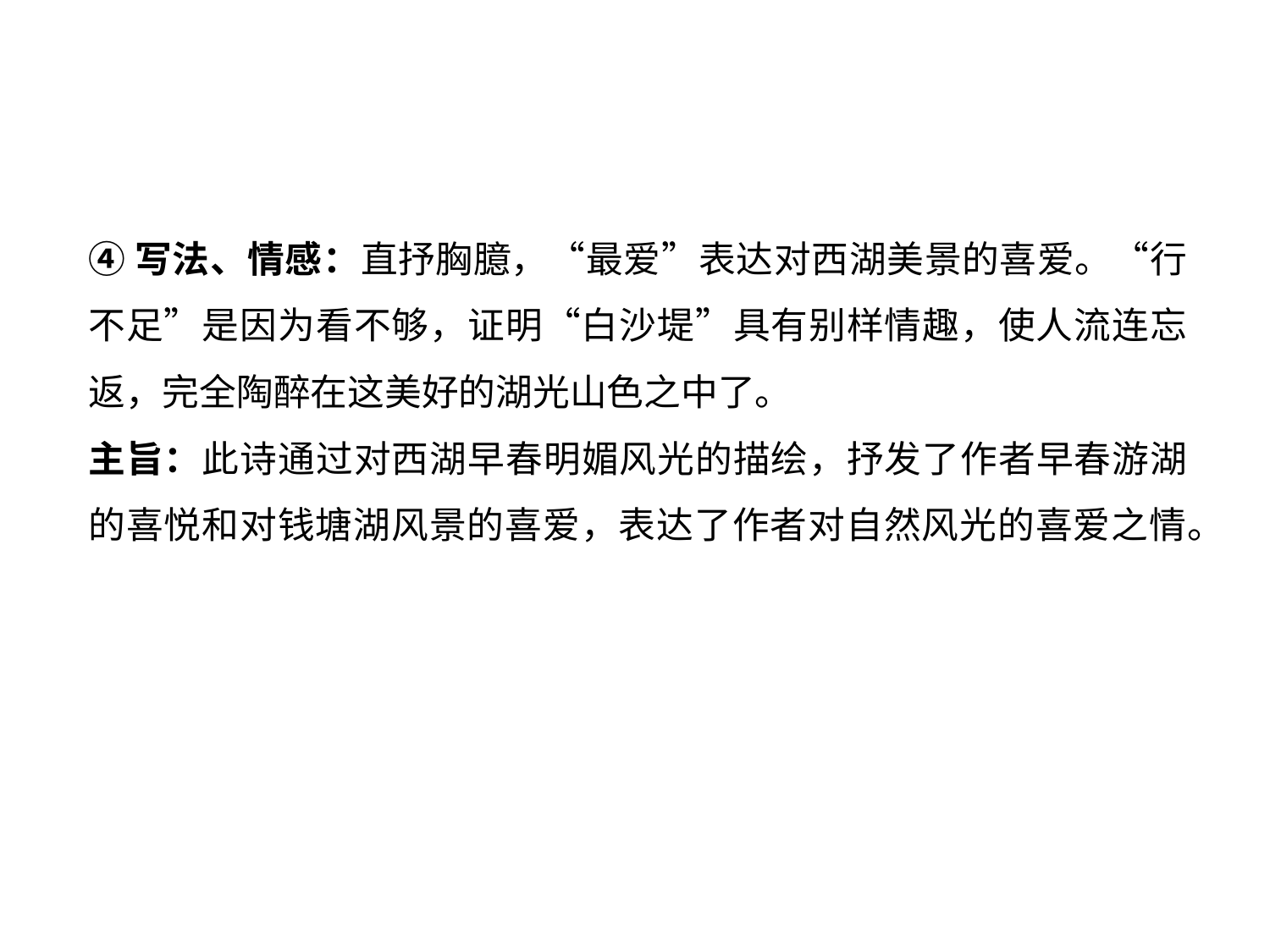

④写法、情感：直抒胸臆，“最爱”表达对西湖美景的喜爱。“行不足”是因为看不够，证明“白沙堤”具有别样情趣，使人流连忘返，完全陶醉在这美好的湖光山色之中了。
主旨：此诗通过对西湖早春明媚风光的描绘，抒发了作者早春游湖的喜悦和对钱塘湖风景的喜爱，表达了作者对自然风光的喜爱之情。